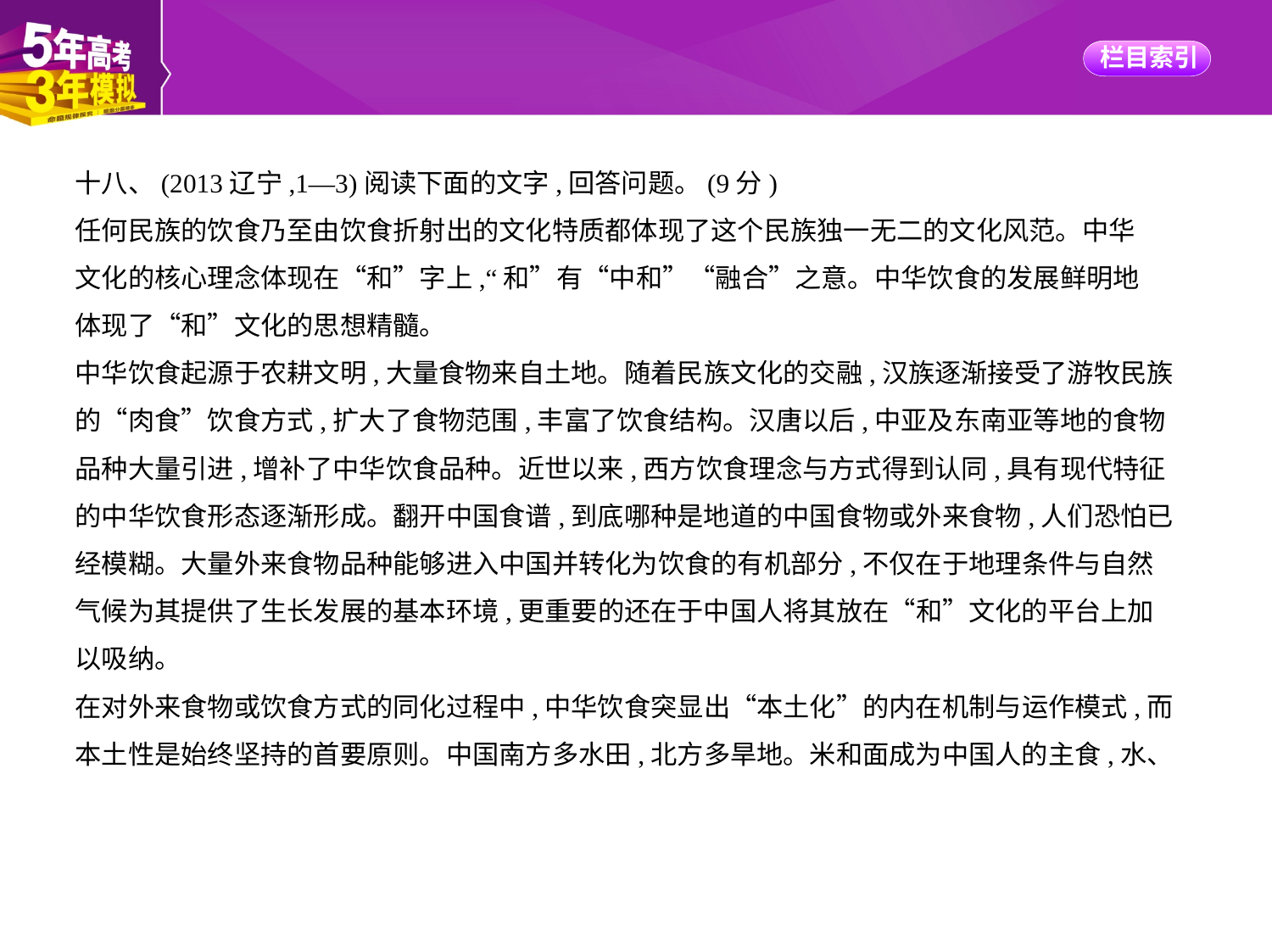

十八、(2013辽宁,1—3)阅读下面的文字,回答问题。(9分)
任何民族的饮食乃至由饮食折射出的文化特质都体现了这个民族独一无二的文化风范。中华
文化的核心理念体现在“和”字上,“和”有“中和”“融合”之意。中华饮食的发展鲜明地
体现了“和”文化的思想精髓。
中华饮食起源于农耕文明,大量食物来自土地。随着民族文化的交融,汉族逐渐接受了游牧民族
的“肉食”饮食方式,扩大了食物范围,丰富了饮食结构。汉唐以后,中亚及东南亚等地的食物
品种大量引进,增补了中华饮食品种。近世以来,西方饮食理念与方式得到认同,具有现代特征
的中华饮食形态逐渐形成。翻开中国食谱,到底哪种是地道的中国食物或外来食物,人们恐怕已
经模糊。大量外来食物品种能够进入中国并转化为饮食的有机部分,不仅在于地理条件与自然
气候为其提供了生长发展的基本环境,更重要的还在于中国人将其放在“和”文化的平台上加
以吸纳。
在对外来食物或饮食方式的同化过程中,中华饮食突显出“本土化”的内在机制与运作模式,而
本土性是始终坚持的首要原则。中国南方多水田,北方多旱地。米和面成为中国人的主食,水、